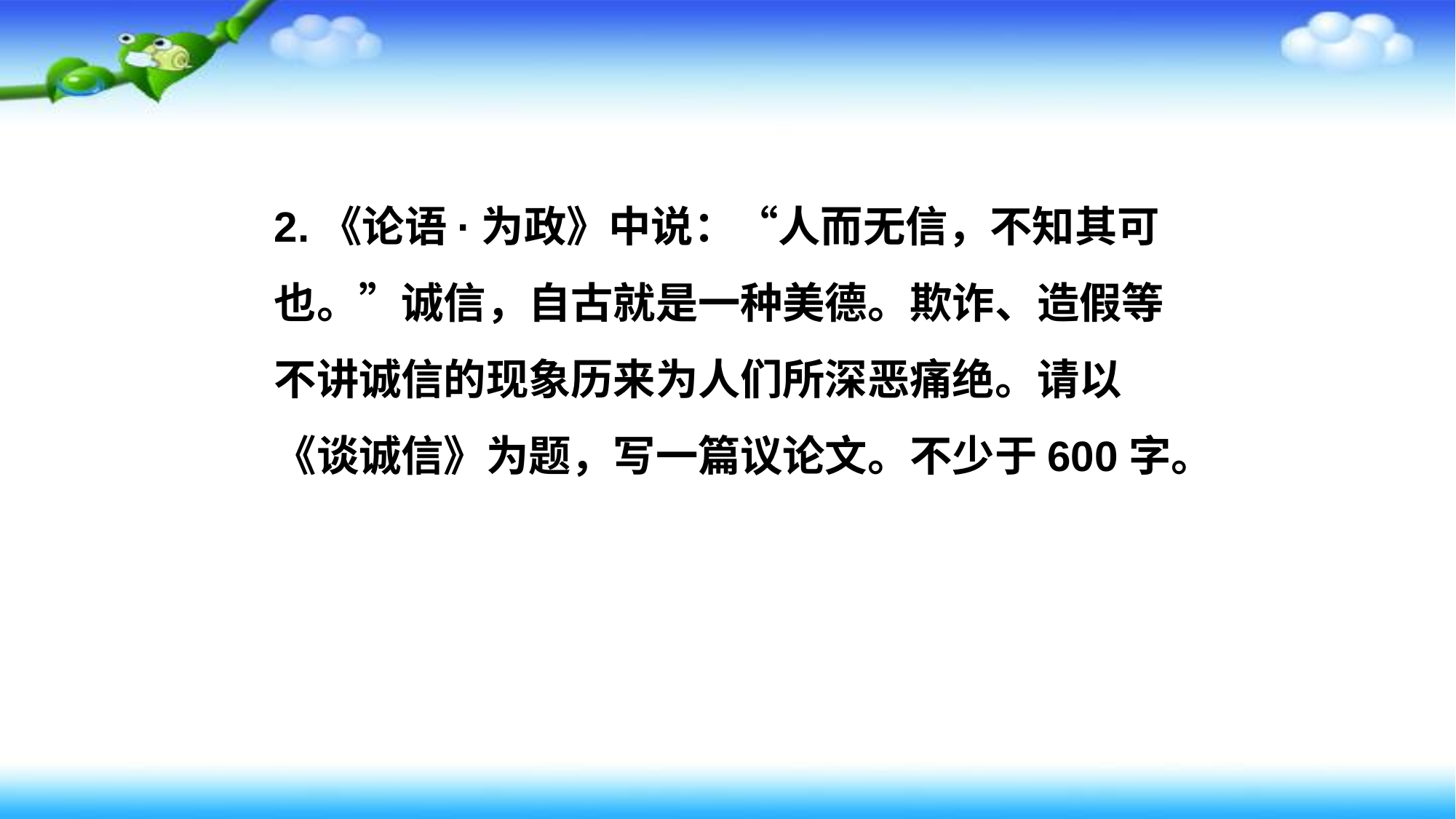

2.《论语·为政》中说：“人而无信，不知其可也。”诚信，自古就是一种美德。欺诈、造假等不讲诚信的现象历来为人们所深恶痛绝。请以《谈诚信》为题，写一篇议论文。不少于600字。